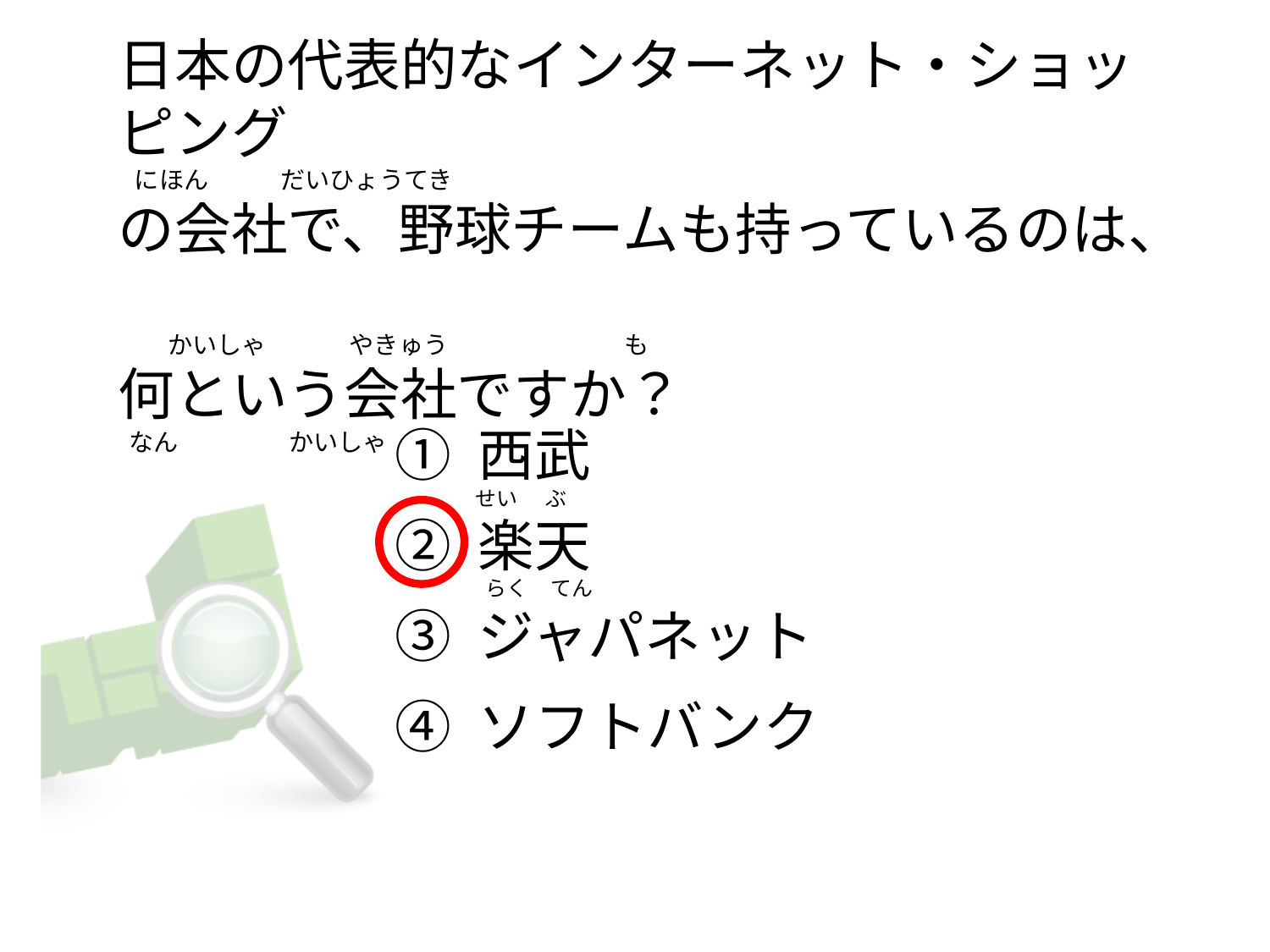

# 日本の代表的なインターネット・ショッピング   にほん             だいひょうてき の会社で、野球チームも持っているのは、          かいしゃ               やきゅう                                も 何という会社ですか？  なん                    かいしゃ
① 西武
② 楽天
③ ジャパネット
④ ソフトバンク
せい      ぶ

 らく     てん